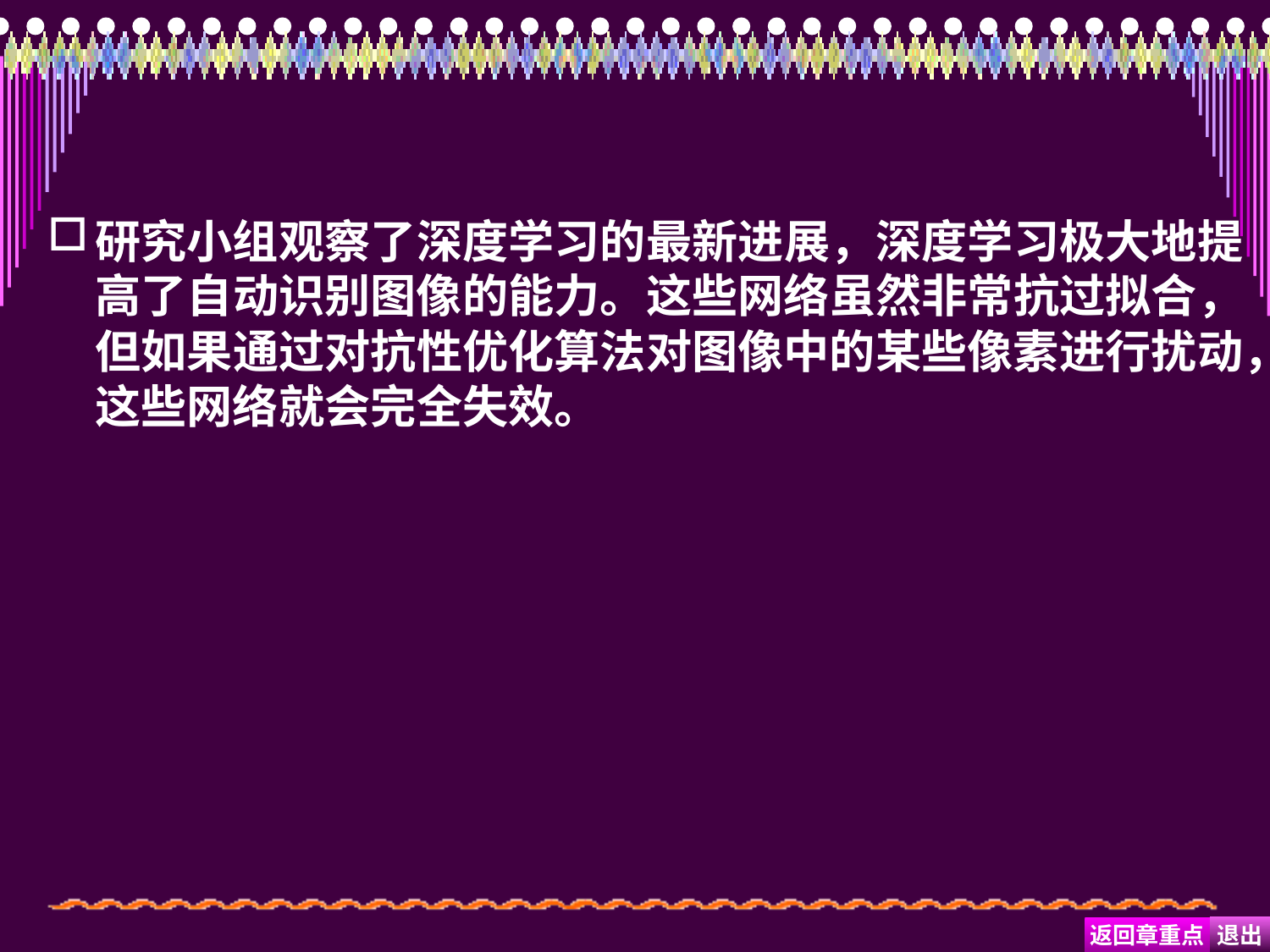

#
研究小组观察了深度学习的最新进展，深度学习极大地提高了自动识别图像的能力。这些网络虽然非常抗过拟合，但如果通过对抗性优化算法对图像中的某些像素进行扰动，这些网络就会完全失效。